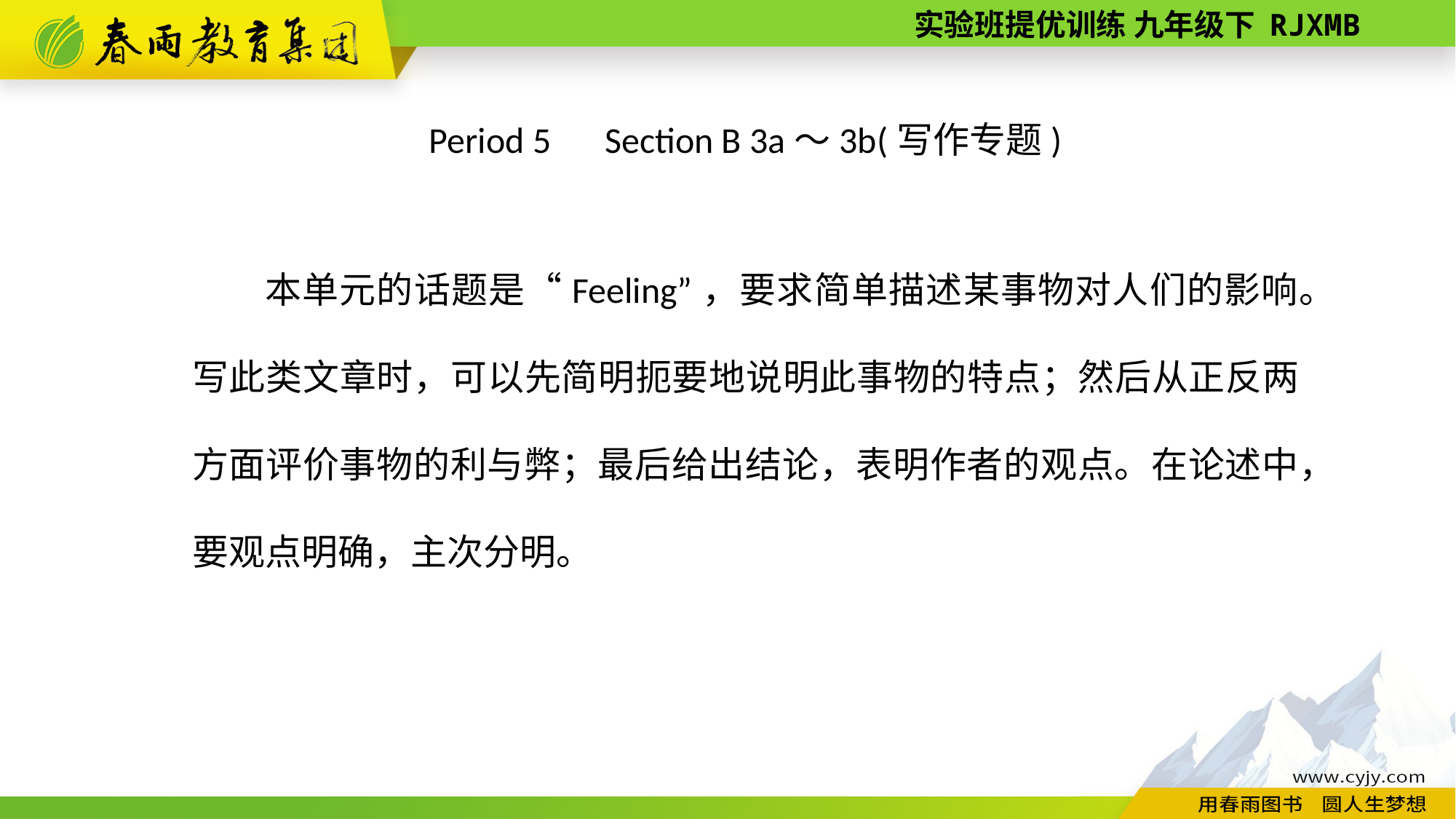

Period 5　Section B 3a～3b(写作专题)
本单元的话题是“Feeling”，要求简单描述某事物对人们的影响。写此类文章时，可以先简明扼要地说明此事物的特点；然后从正反两方面评价事物的利与弊；最后给出结论，表明作者的观点。在论述中，要观点明确，主次分明。